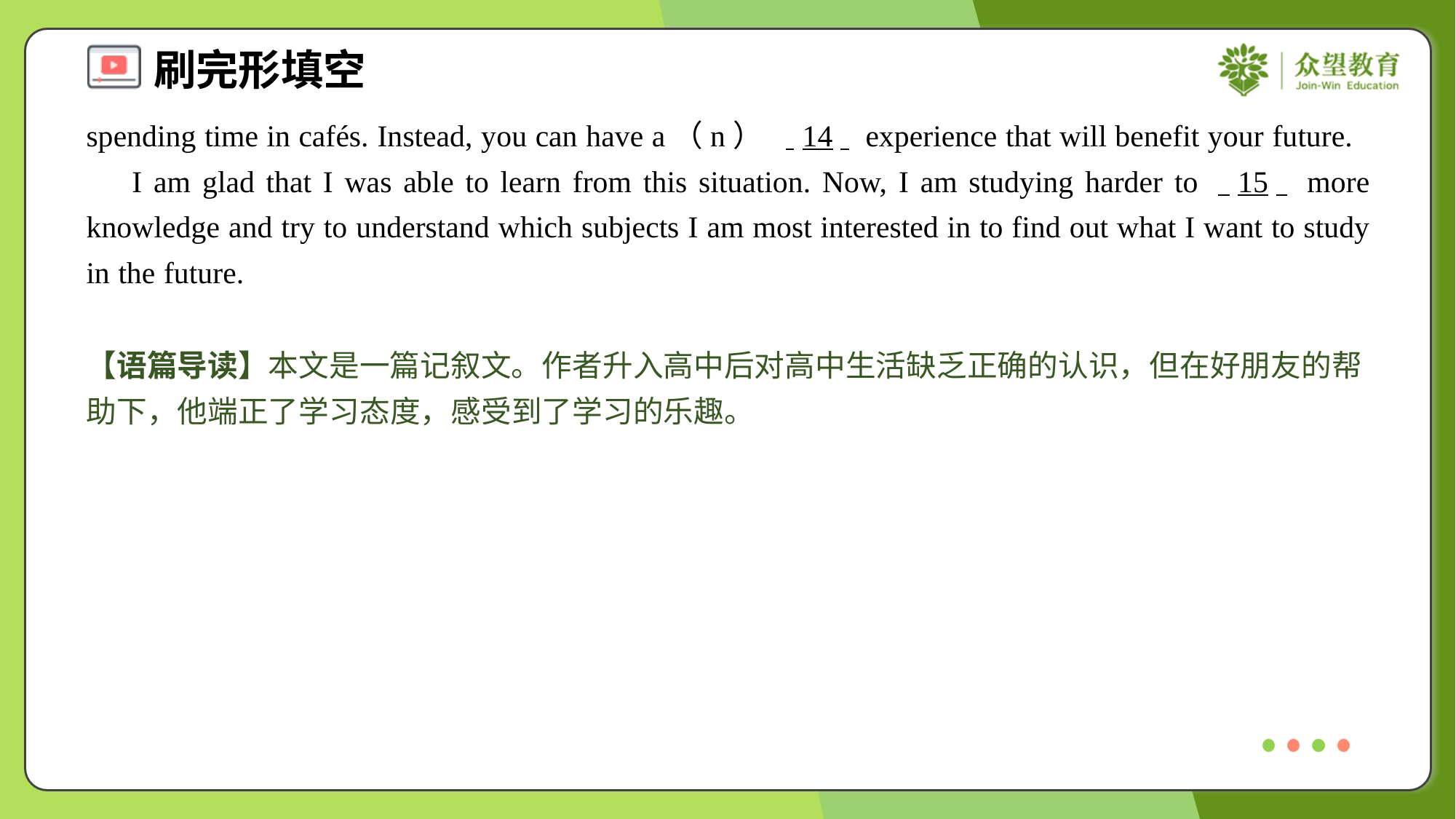

spending time in cafés. Instead, you can have a（n） . .14. . experience that will benefit your future.
    I am glad that I was able to learn from this situation. Now, I am studying harder to . .15. . more knowledge and try to understand which subjects I am most interested in to find out what I want to study in the future.
【语篇导读】本文是一篇记叙文。作者升入高中后对高中生活缺乏正确的认识，但在好朋友的帮助下，他端正了学习态度，感受到了学习的乐趣。